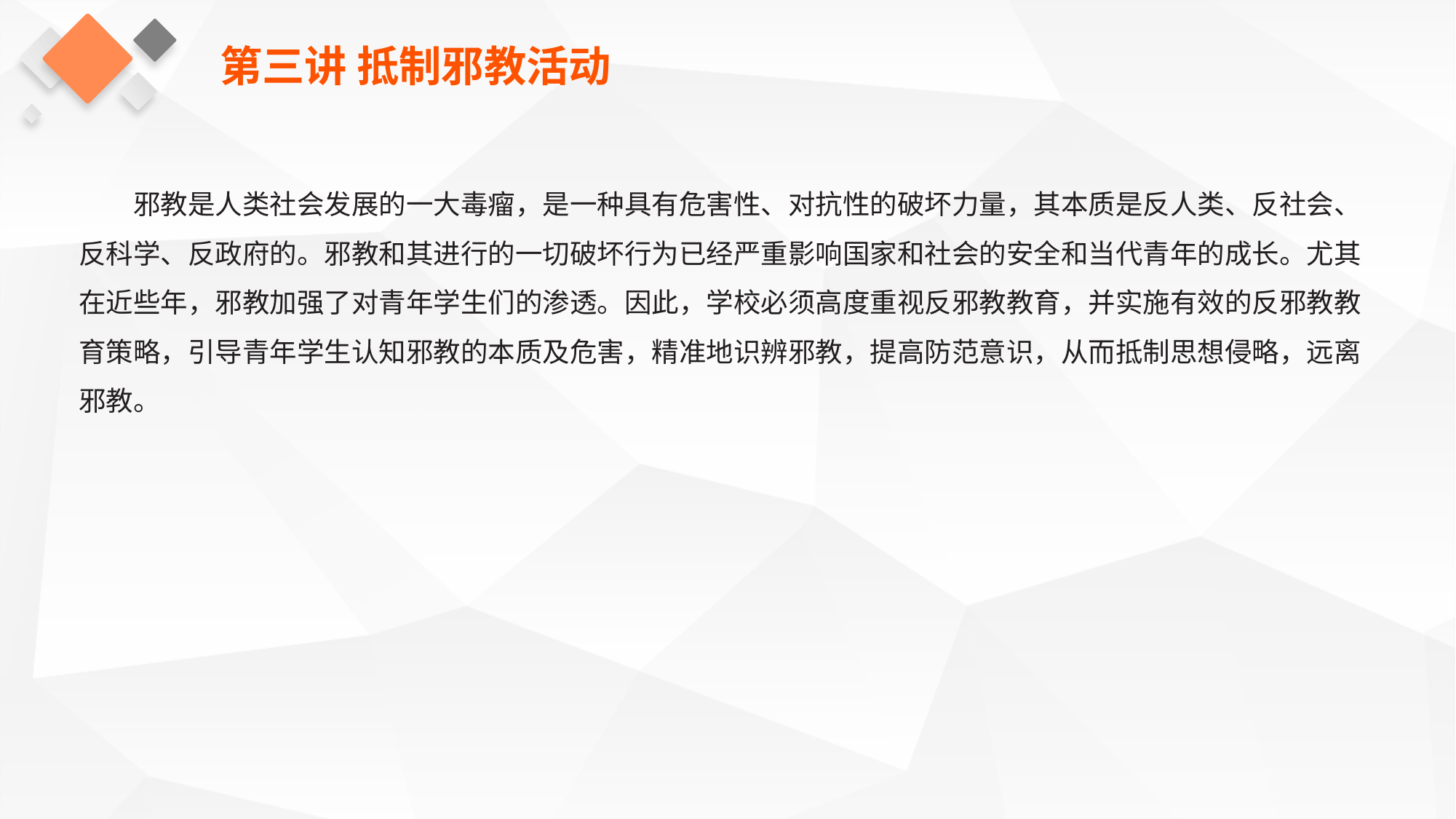

第三讲 抵制邪教活动
邪教是人类社会发展的一大毒瘤，是一种具有危害性、对抗性的破坏力量，其本质是反人类、反社会、反科学、反政府的。邪教和其进行的一切破坏行为已经严重影响国家和社会的安全和当代青年的成长。尤其在近些年，邪教加强了对青年学生们的渗透。因此，学校必须高度重视反邪教教育，并实施有效的反邪教教育策略，引导青年学生认知邪教的本质及危害，精准地识辨邪教，提高防范意识，从而抵制思想侵略，远离邪教。